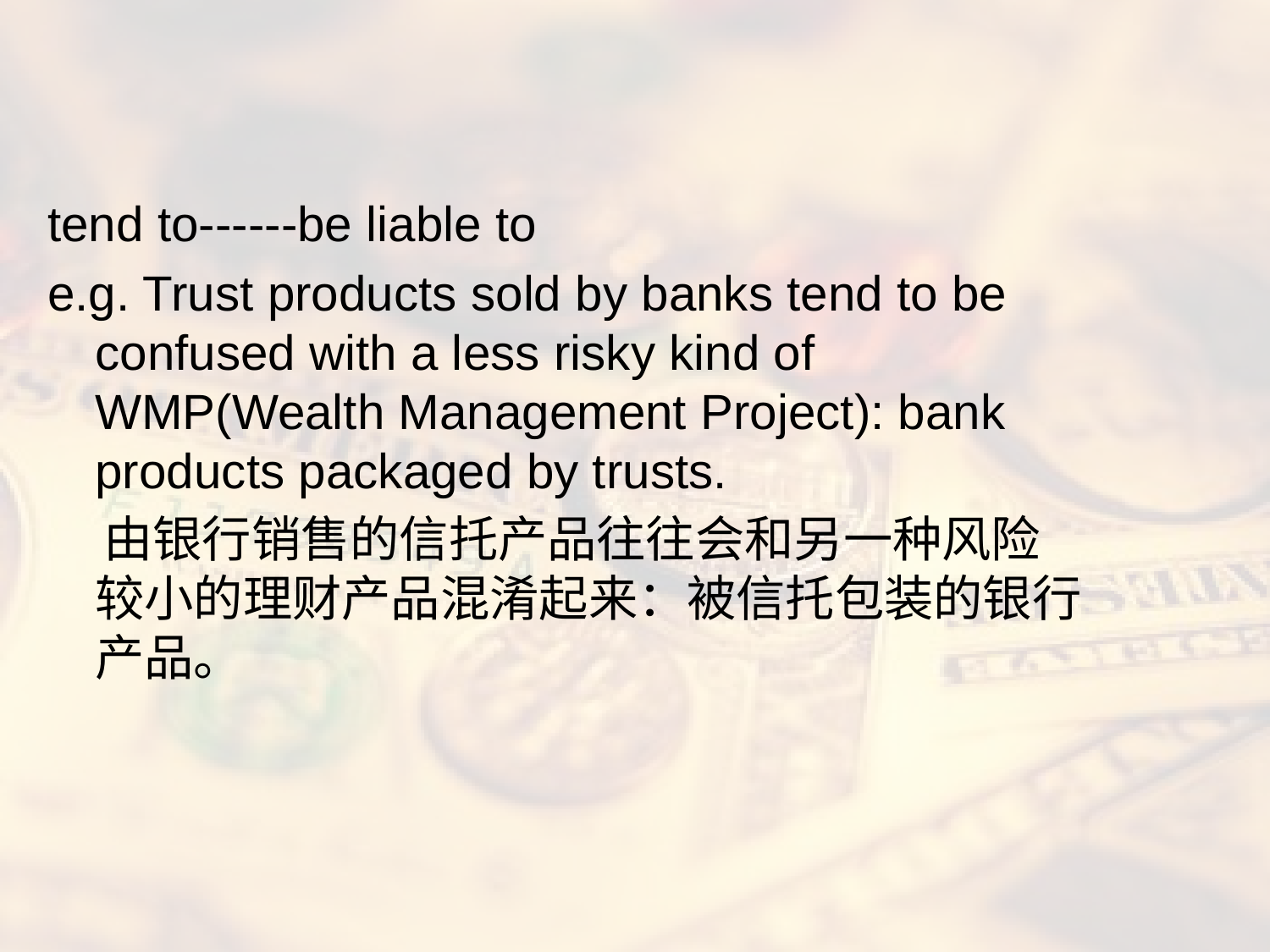

#
tend to------be liable to
e.g. Trust products sold by banks tend to be confused with a less risky kind of WMP(Wealth Management Project): bank products packaged by trusts.
    由银行销售的信托产品往往会和另一种风险较小的理财产品混淆起来：被信托包装的银行产品。